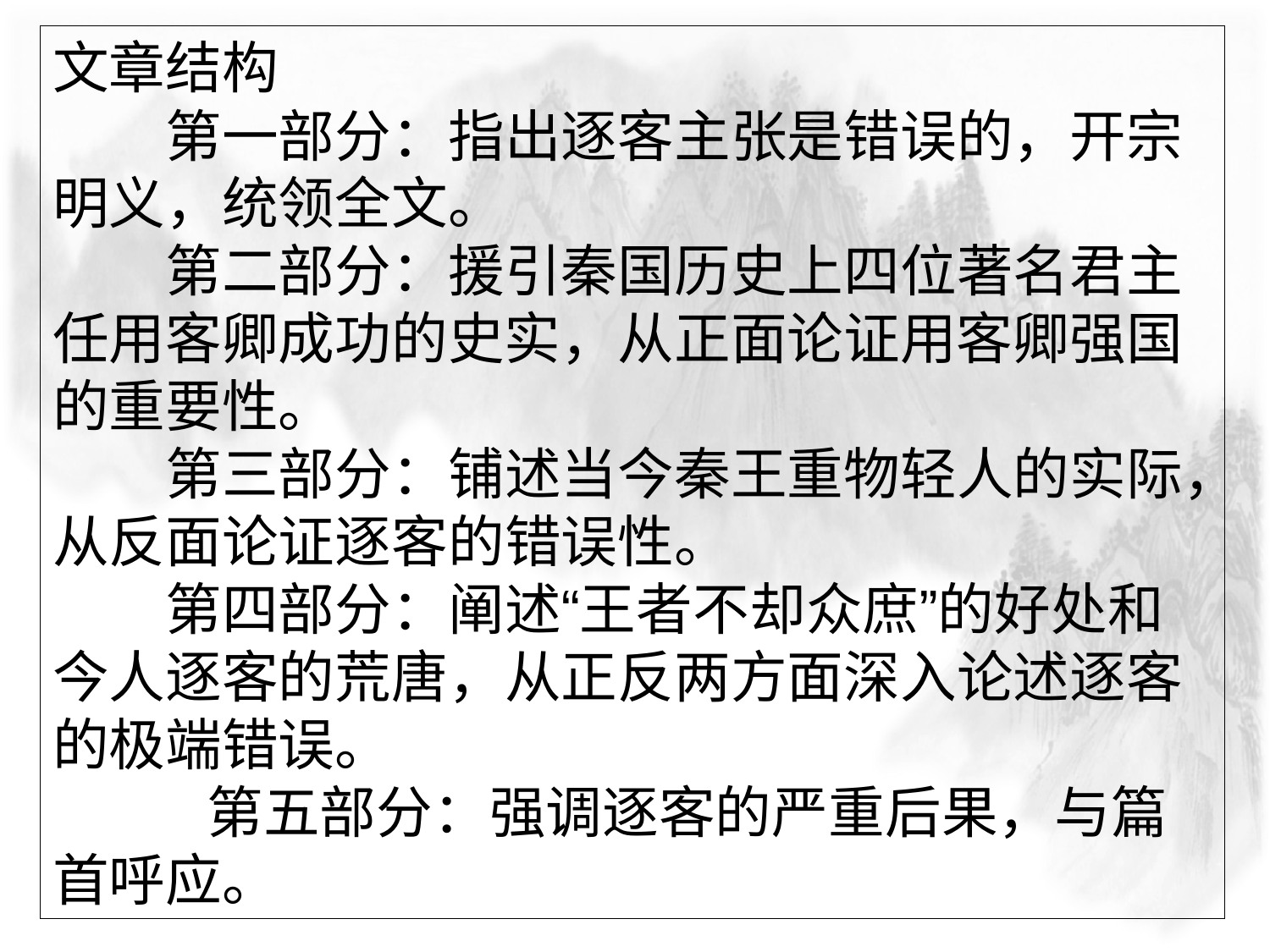

文章结构
　　第一部分：指出逐客主张是错误的，开宗明义，统领全文。
　　第二部分：援引秦国历史上四位著名君主任用客卿成功的史实，从正面论证用客卿强国的重要性。
　　第三部分：铺述当今秦王重物轻人的实际，从反面论证逐客的错误性。
　　第四部分：阐述“王者不却众庶”的好处和今人逐客的荒唐，从正反两方面深入论述逐客的极端错误。
         第五部分：强调逐客的严重后果，与篇首呼应。